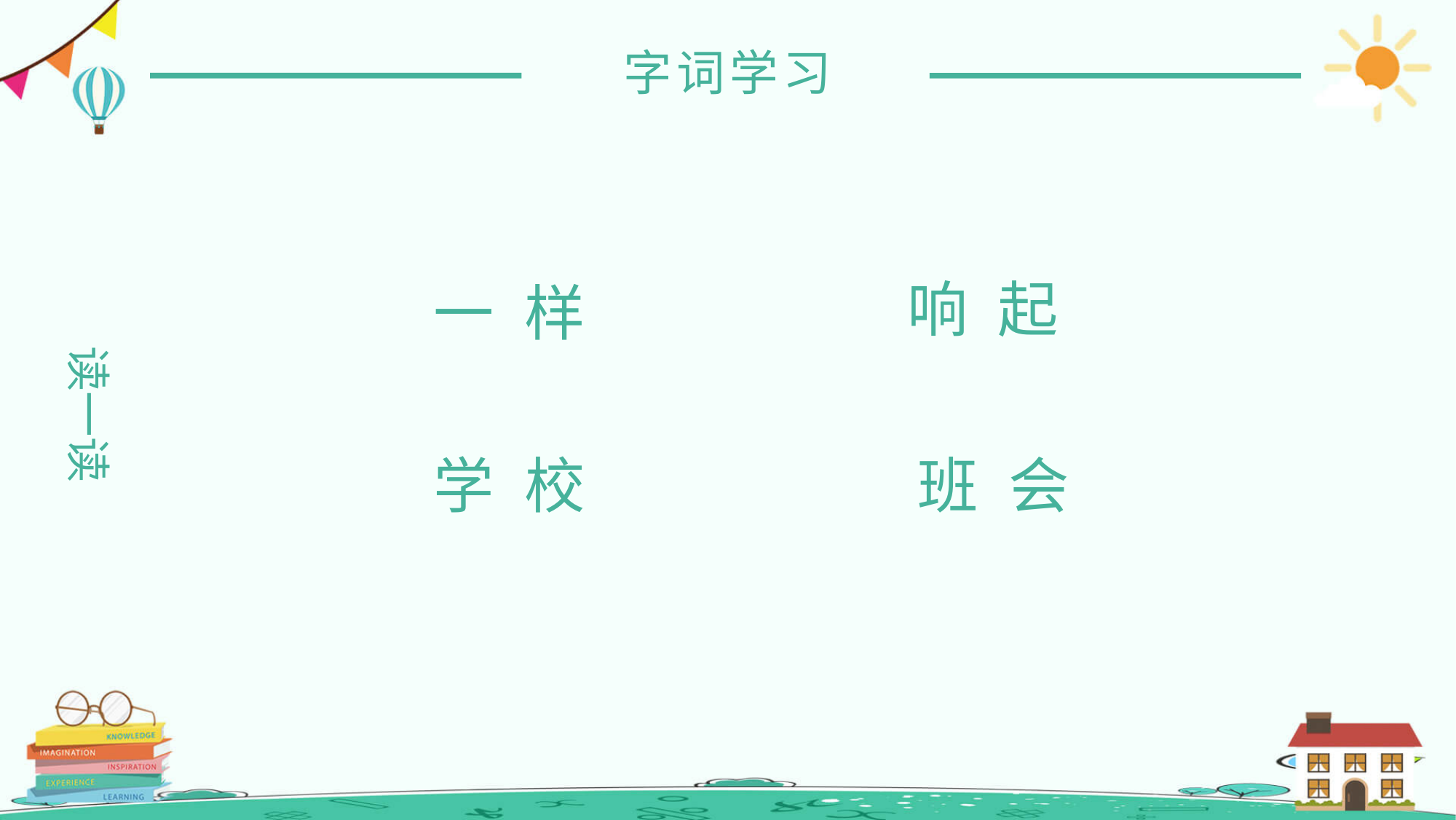

字词学习

响 起
一 样
读一读
学 校
班 会